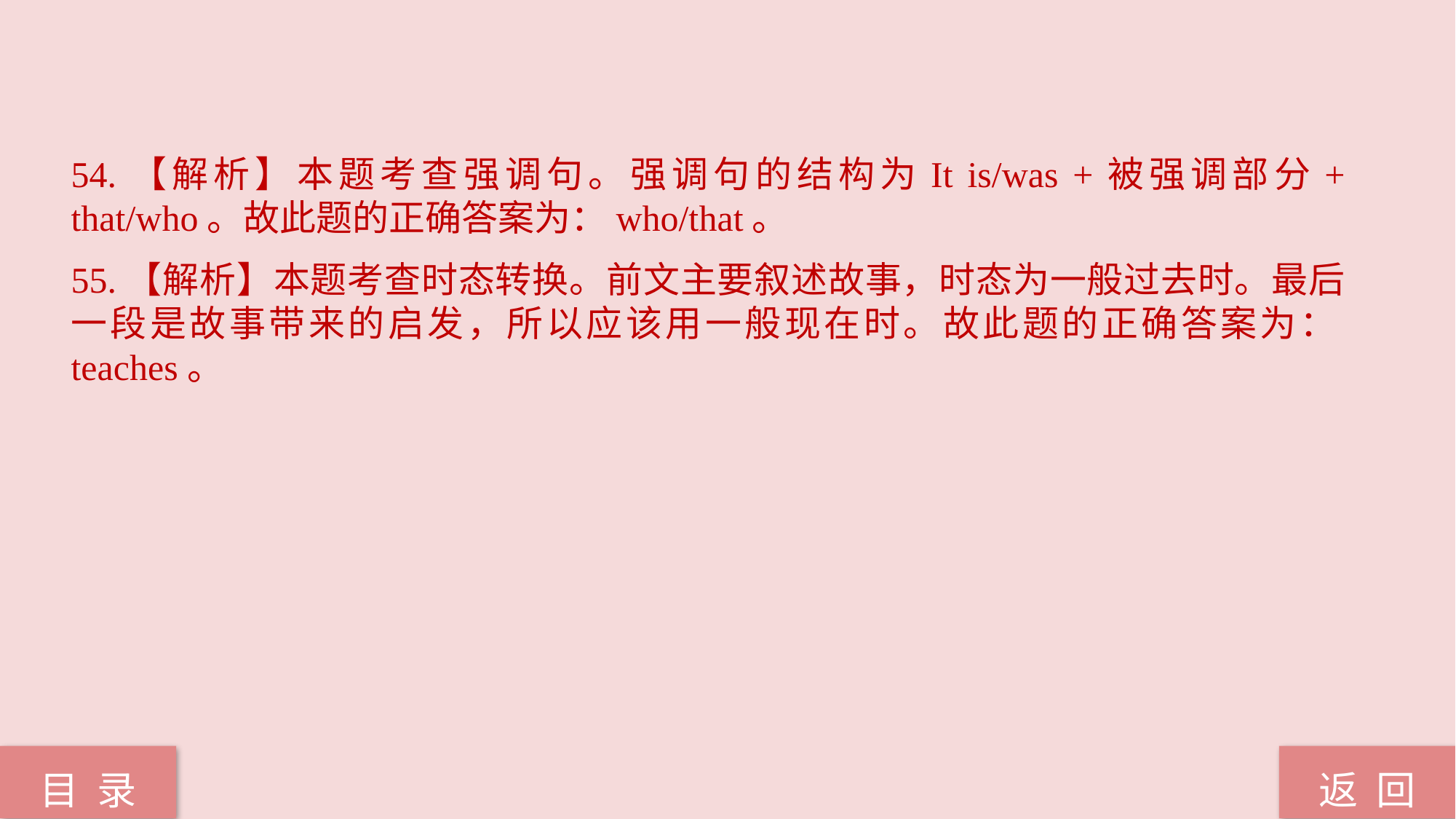

54.【解析】本题考查强调句。强调句的结构为It is/was +被强调部分+ that/who。故此题的正确答案为：who/that。
55.【解析】本题考查时态转换。前文主要叙述故事，时态为一般过去时。最后一段是故事带来的启发，所以应该用一般现在时。故此题的正确答案为：teaches。
返  回